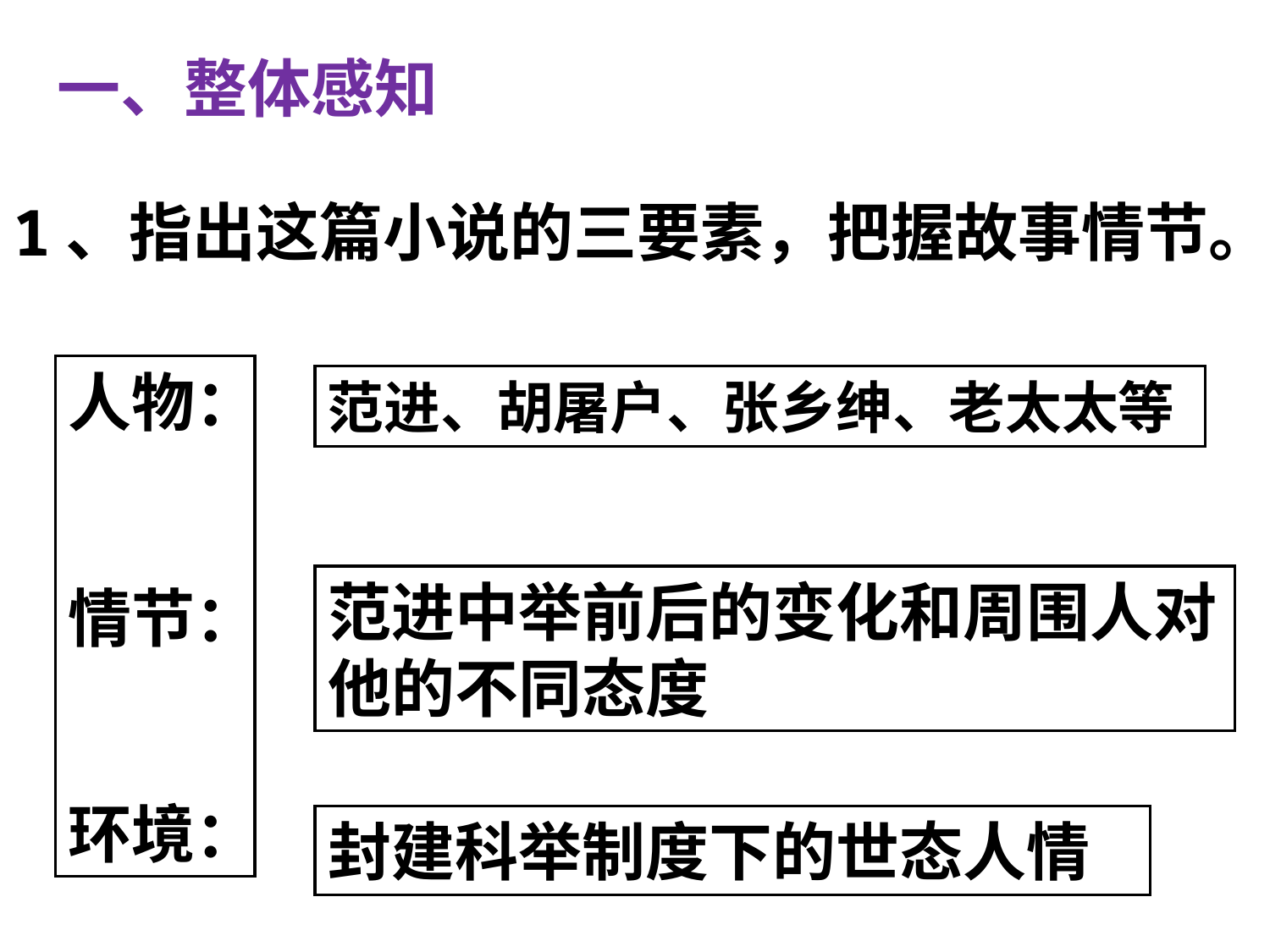

一、整体感知
1、指出这篇小说的三要素，把握故事情节。
人物：

情节：

环境：
范进、胡屠户、张乡绅、老太太等
范进中举前后的变化和周围人对他的不同态度
封建科举制度下的世态人情